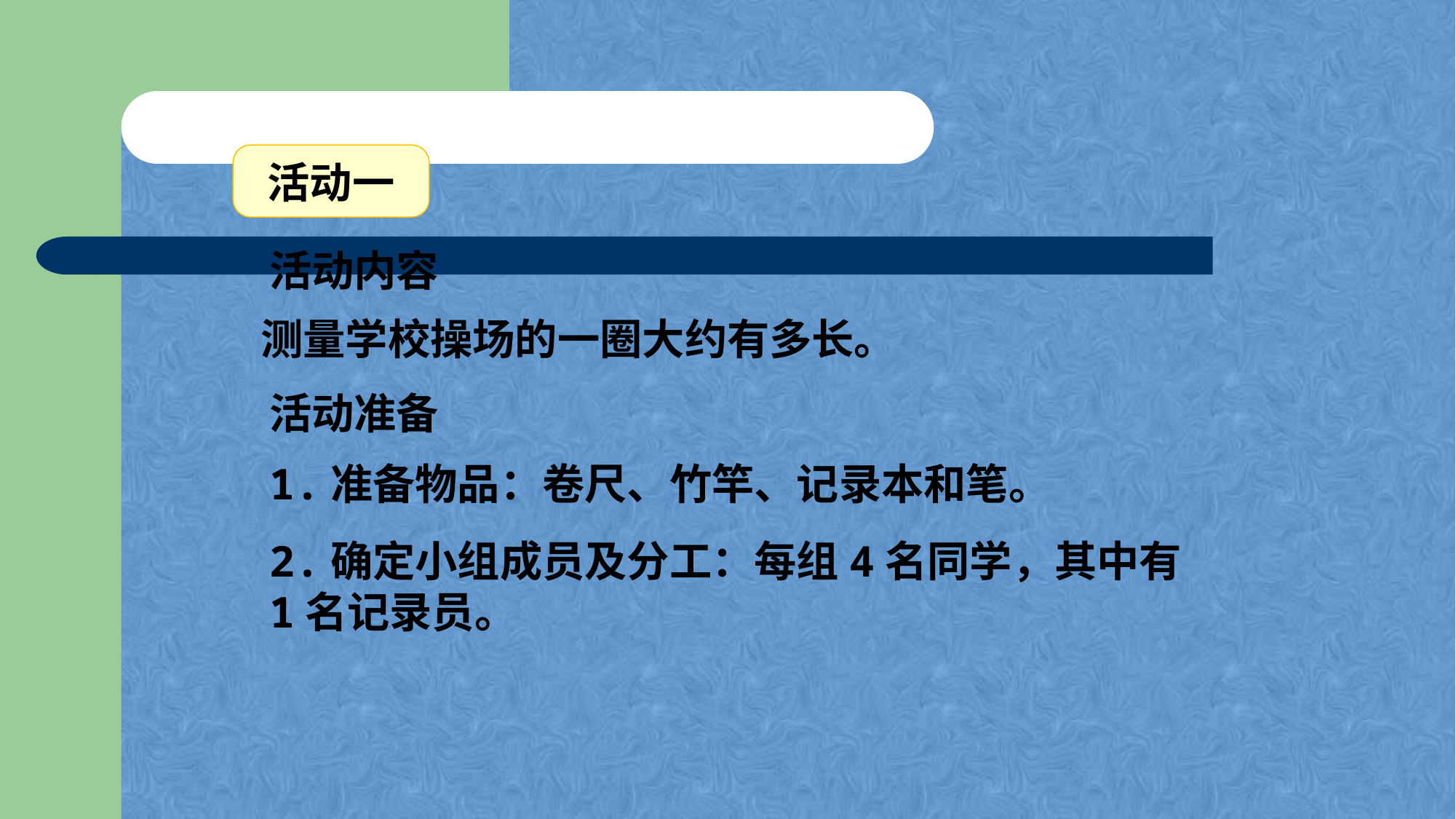

活动一
活动内容
测量学校操场的一圈大约有多长。
活动准备
1.准备物品：卷尺、竹竿、记录本和笔。
2.确定小组成员及分工：每组4名同学，其中有1名记录员。